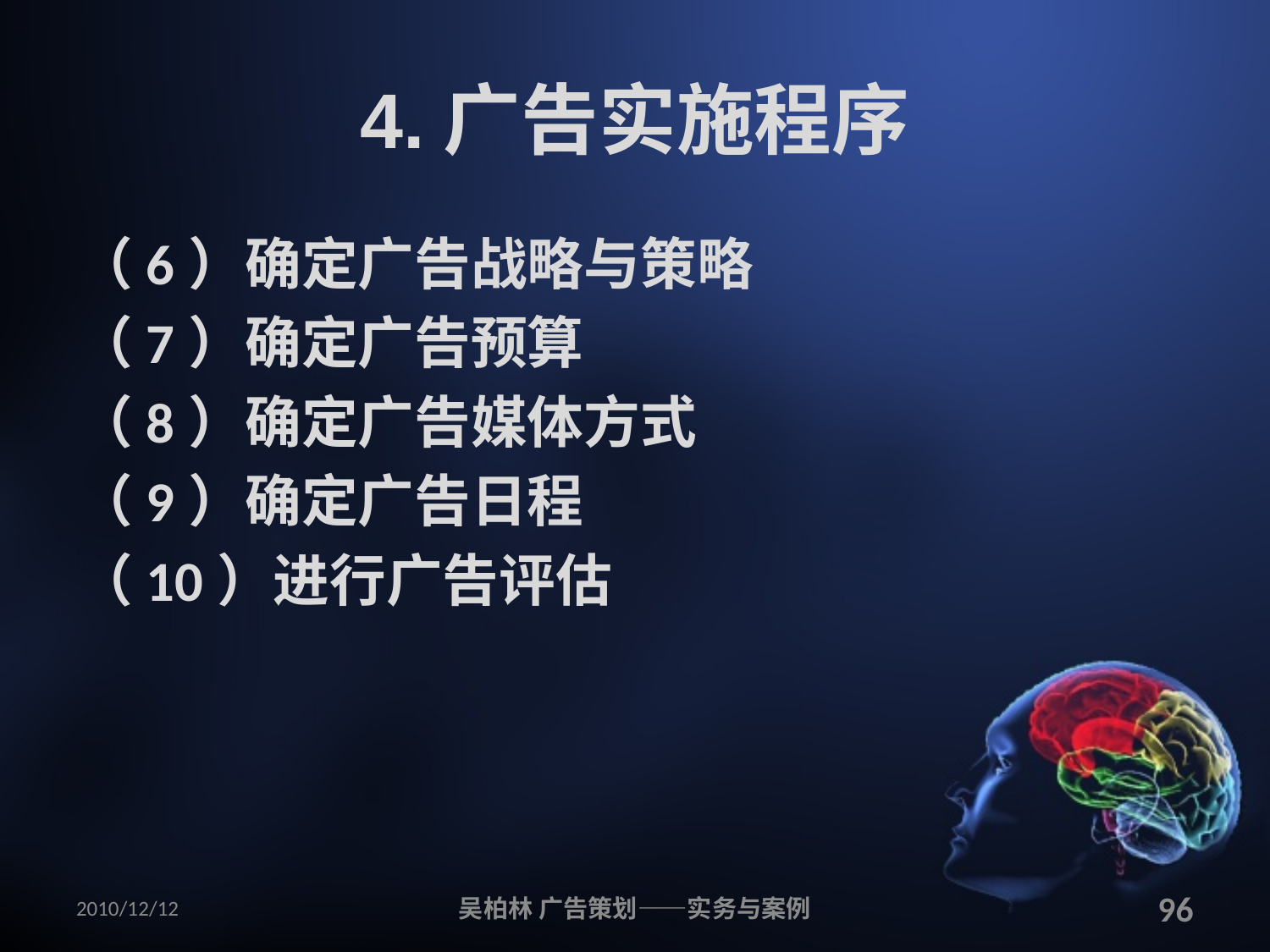

# 4.广告实施程序
（6）确定广告战略与策略
（7）确定广告预算
（8）确定广告媒体方式
（9）确定广告日程
（10）进行广告评估
2010/12/12
吴柏林 广告策划——实务与案例
96